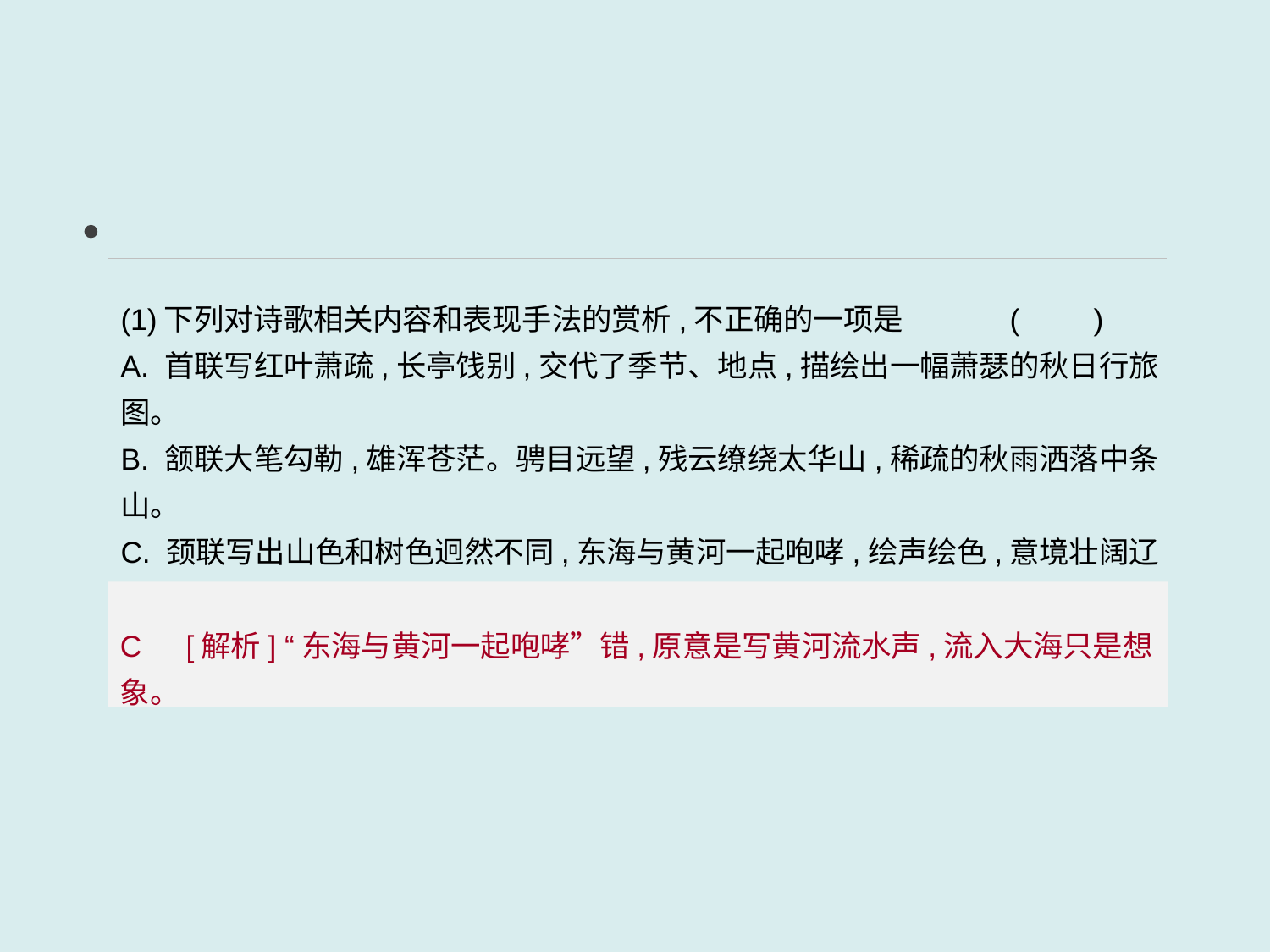

(1)下列对诗歌相关内容和表现手法的赏析,不正确的一项是	(　　)
A. 首联写红叶萧疏,长亭饯别,交代了季节、地点,描绘出一幅萧瑟的秋日行旅图。
B. 颔联大笔勾勒,雄浑苍茫。骋目远望,残云缭绕太华山,稀疏的秋雨洒落中条山。
C. 颈联写出山色和树色迥然不同,东海与黄河一起咆哮,绘声绘色,意境壮阔辽远。
D. 尾联说:“我仍然梦着故乡的渔樵生活呢!”含蓄地表白了作者并非专为追求名利而来。

C　[解析] “东海与黄河一起咆哮”错,原意是写黄河流水声,流入大海只是想象。